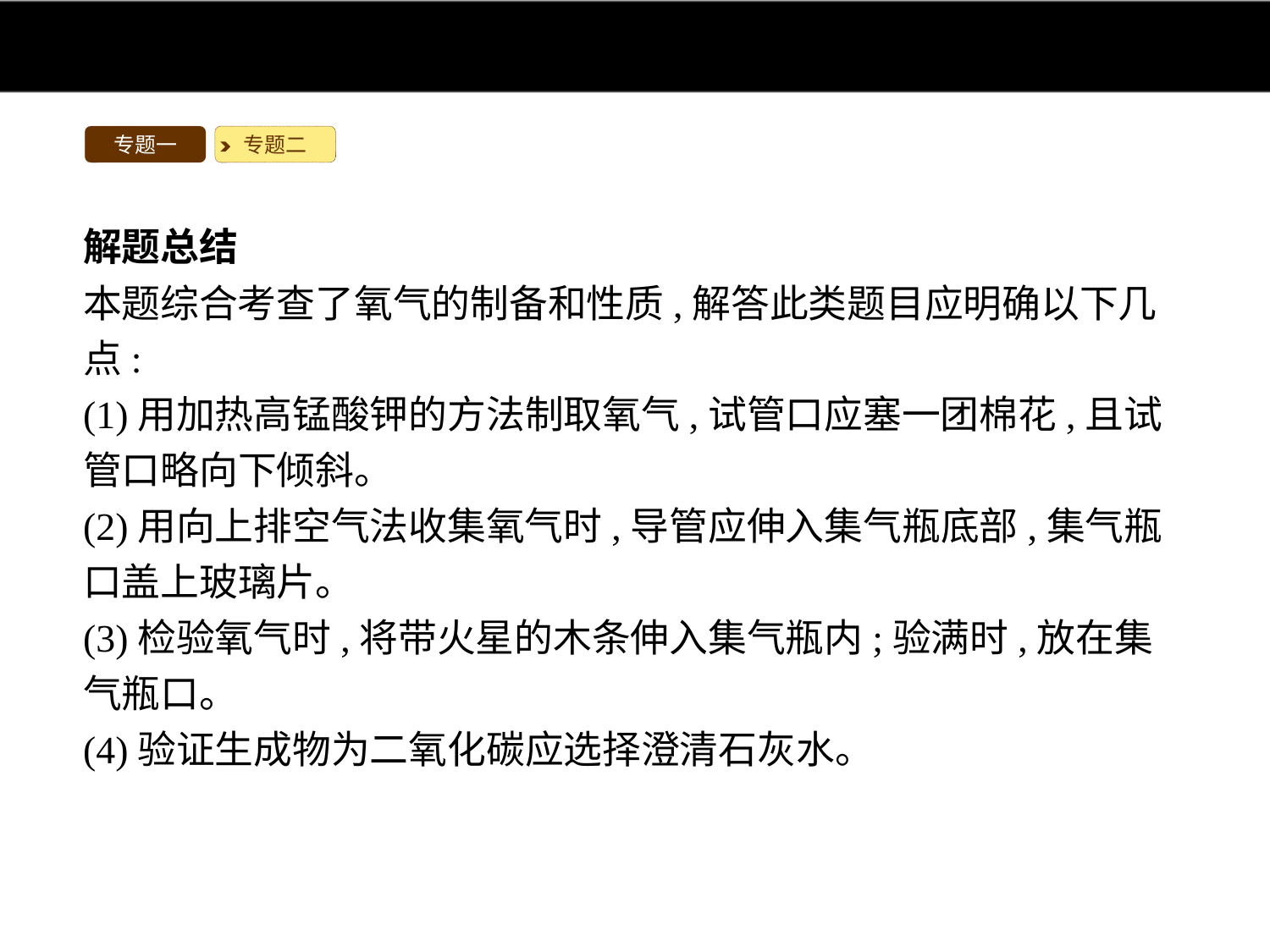

专题一
专题二

解题总结
本题综合考查了氧气的制备和性质,解答此类题目应明确以下几点:
(1)用加热高锰酸钾的方法制取氧气,试管口应塞一团棉花,且试管口略向下倾斜。
(2)用向上排空气法收集氧气时,导管应伸入集气瓶底部,集气瓶口盖上玻璃片。
(3)检验氧气时,将带火星的木条伸入集气瓶内;验满时,放在集气瓶口。
(4)验证生成物为二氧化碳应选择澄清石灰水。